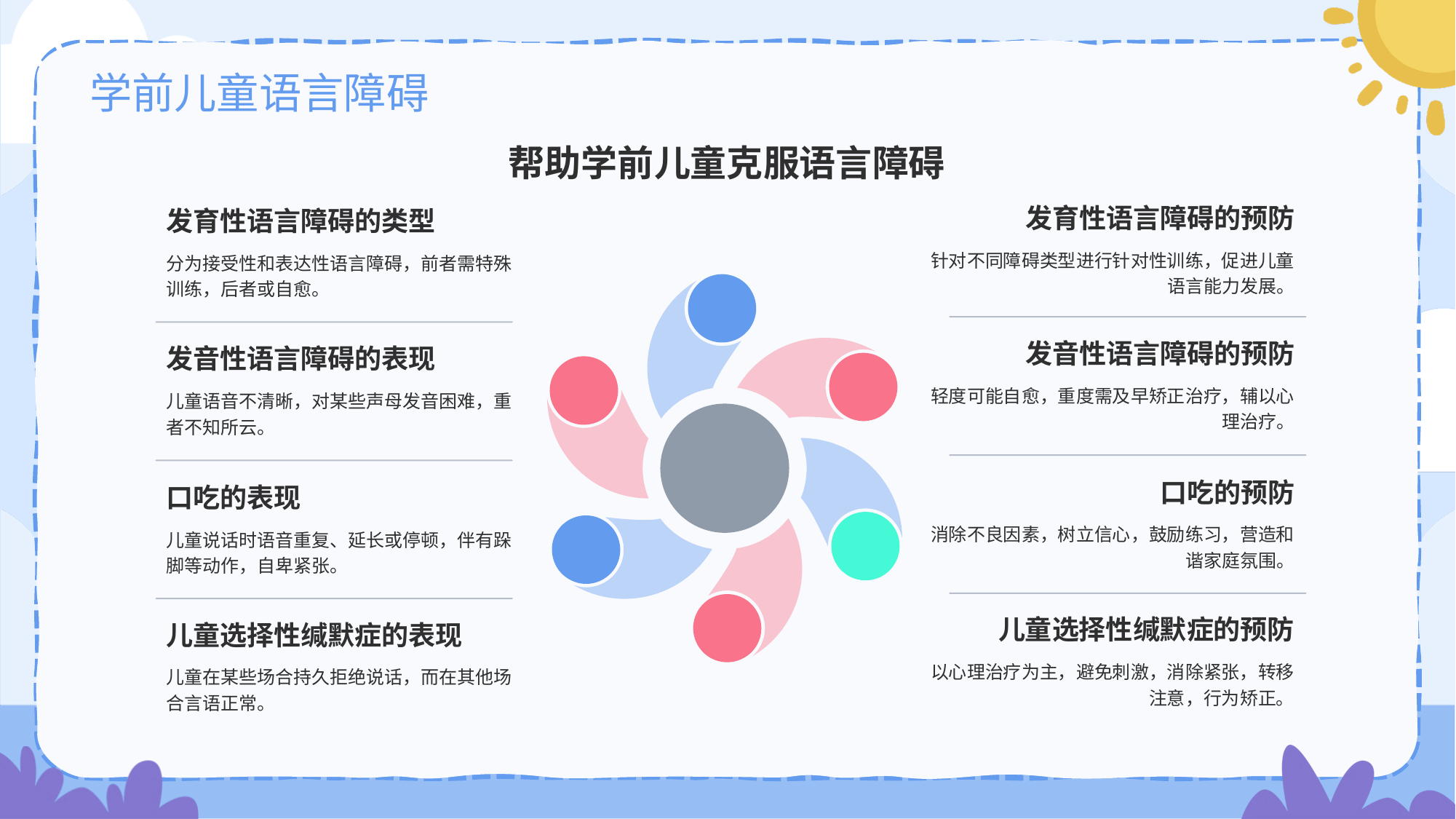

# 学前儿童语言障碍
帮助学前儿童克服语言障碍
发育性语言障碍的预防
针对不同障碍类型进行针对性训练，促进儿童语言能力发展。
发育性语言障碍的类型
分为接受性和表达性语言障碍，前者需特殊训练，后者或自愈。

发音性语言障碍的预防
轻度可能自愈，重度需及早矫正治疗，辅以心理治疗。
发音性语言障碍的表现
儿童语音不清晰，对某些声母发音困难，重者不知所云。

口吃的预防
消除不良因素，树立信心，鼓励练习，营造和谐家庭氛围。
口吃的表现
儿童说话时语音重复、延长或停顿，伴有跺脚等动作，自卑紧张。

儿童选择性缄默症的预防
以心理治疗为主，避免刺激，消除紧张，转移注意，行为矫正。
儿童选择性缄默症的表现
儿童在某些场合持久拒绝说话，而在其他场合言语正常。